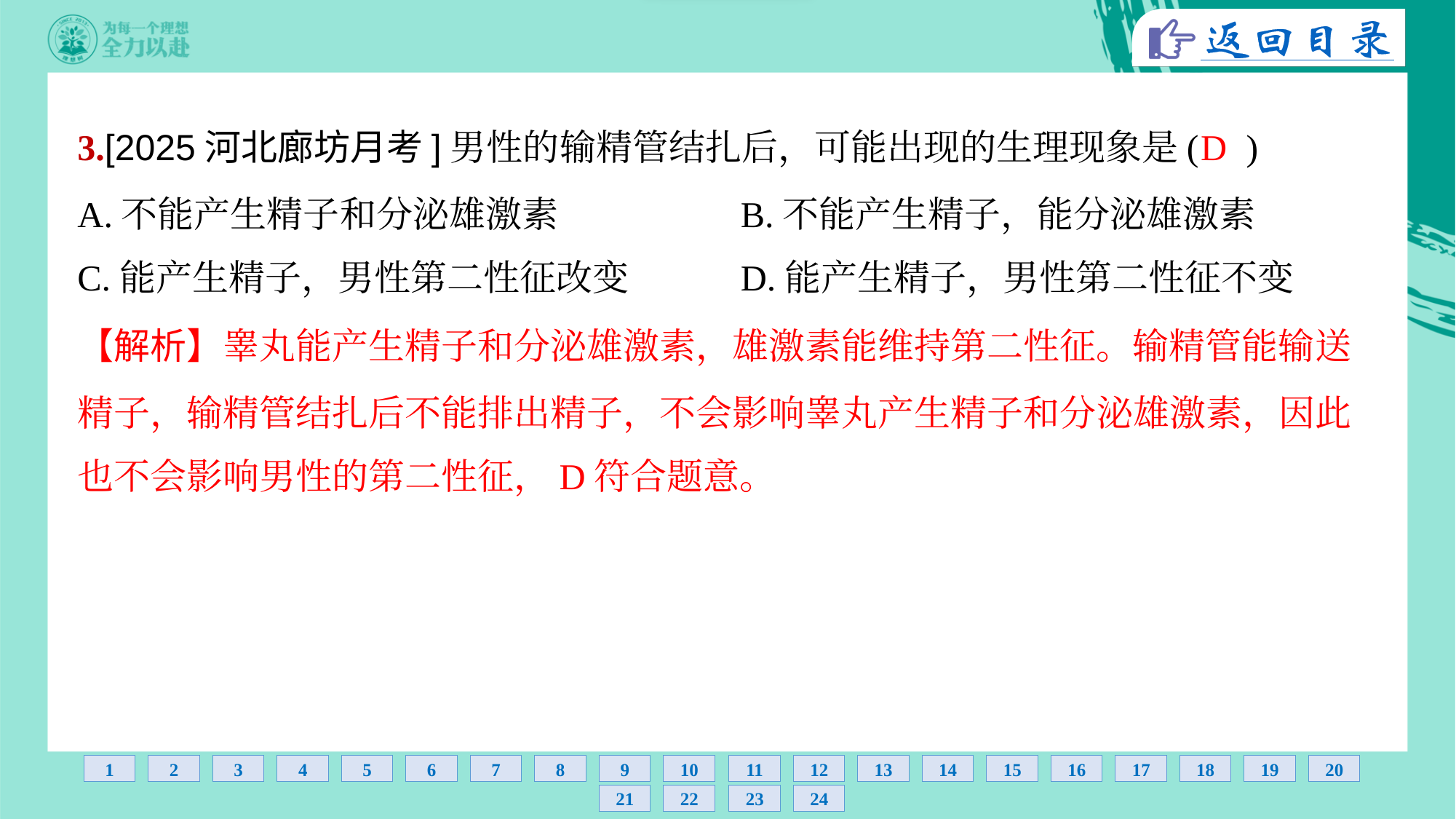

D
3.[2025河北廊坊月考]男性的输精管结扎后，可能出现的生理现象是(     )
A.不能产生精子和分泌雄激素	B.不能产生精子，能分泌雄激素
C.能产生精子，男性第二性征改变	D.能产生精子，男性第二性征不变
【解析】睾丸能产生精子和分泌雄激素，雄激素能维持第二性征。输精管能输送
精子，输精管结扎后不能排出精子，不会影响睾丸产生精子和分泌雄激素，因此
也不会影响男性的第二性征，D符合题意。